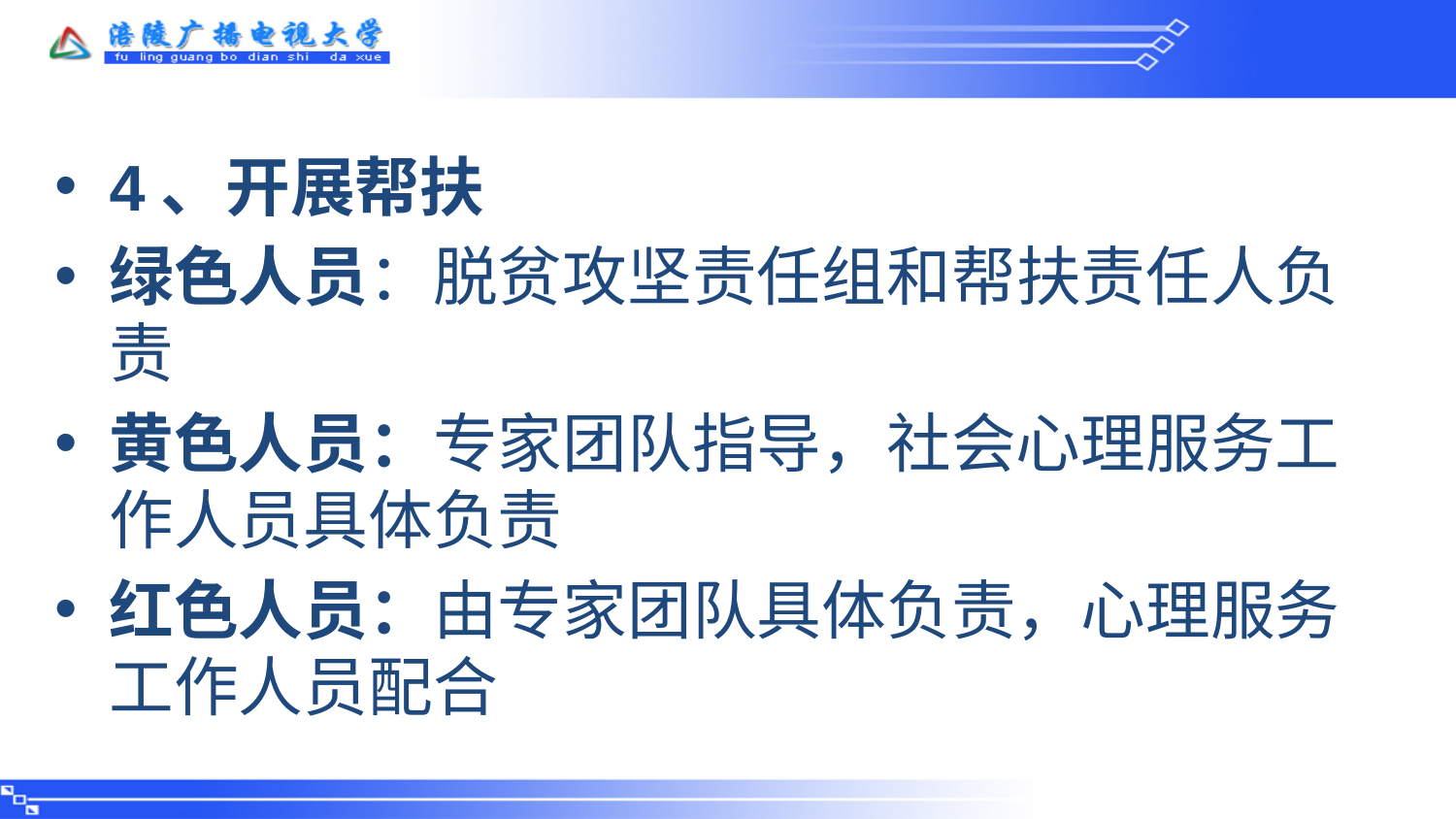

#
4、开展帮扶
绿色人员：脱贫攻坚责任组和帮扶责任人负责
黄色人员：专家团队指导，社会心理服务工作人员具体负责
红色人员：由专家团队具体负责，心理服务工作人员配合